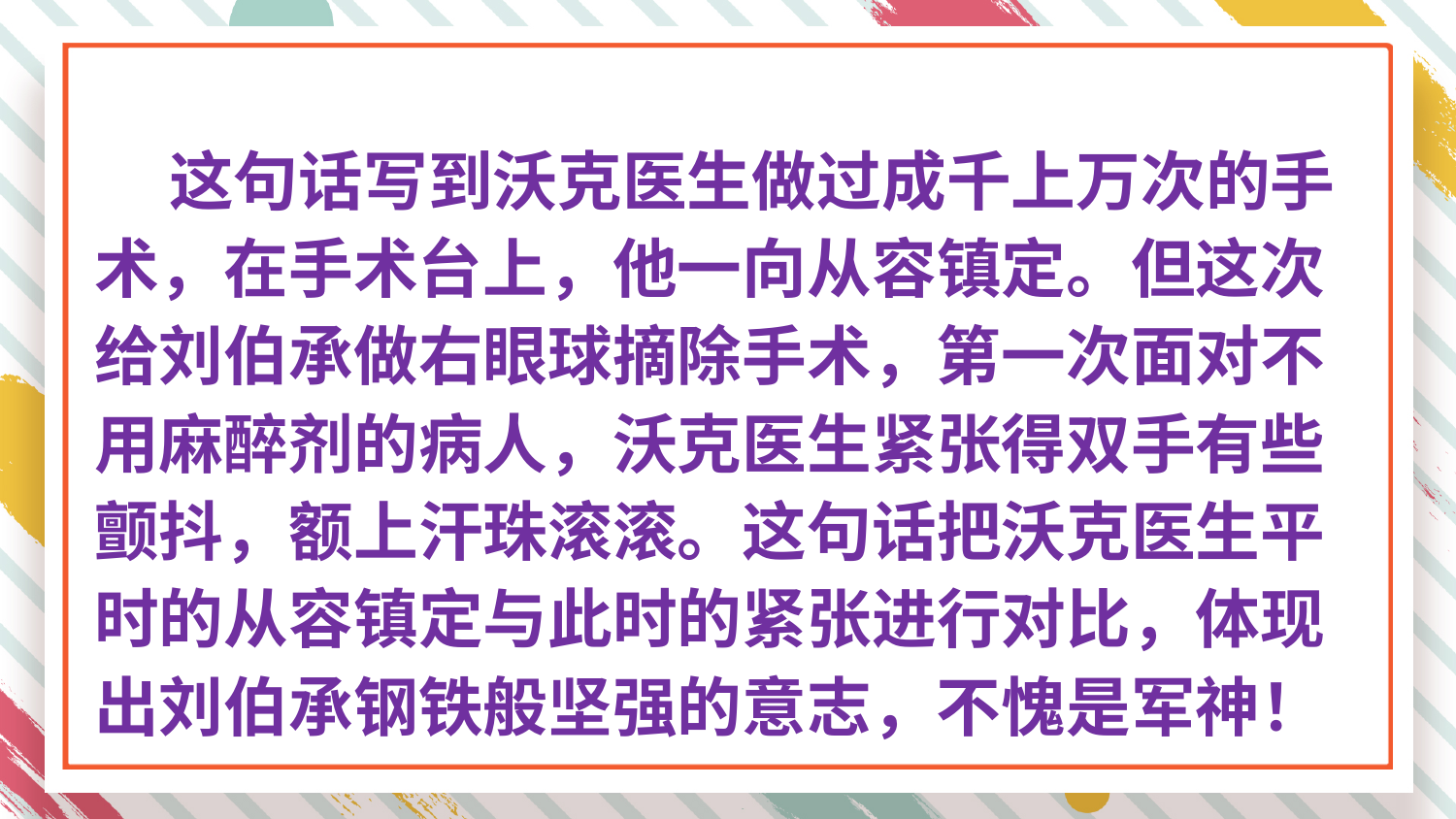

这句话写到沃克医生做过成千上万次的手术，在手术台上，他一向从容镇定。但这次给刘伯承做右眼球摘除手术，第一次面对不用麻醉剂的病人，沃克医生紧张得双手有些颤抖，额上汗珠滚滚。这句话把沃克医生平时的从容镇定与此时的紧张进行对比，体现出刘伯承钢铁般坚强的意志，不愧是军神！